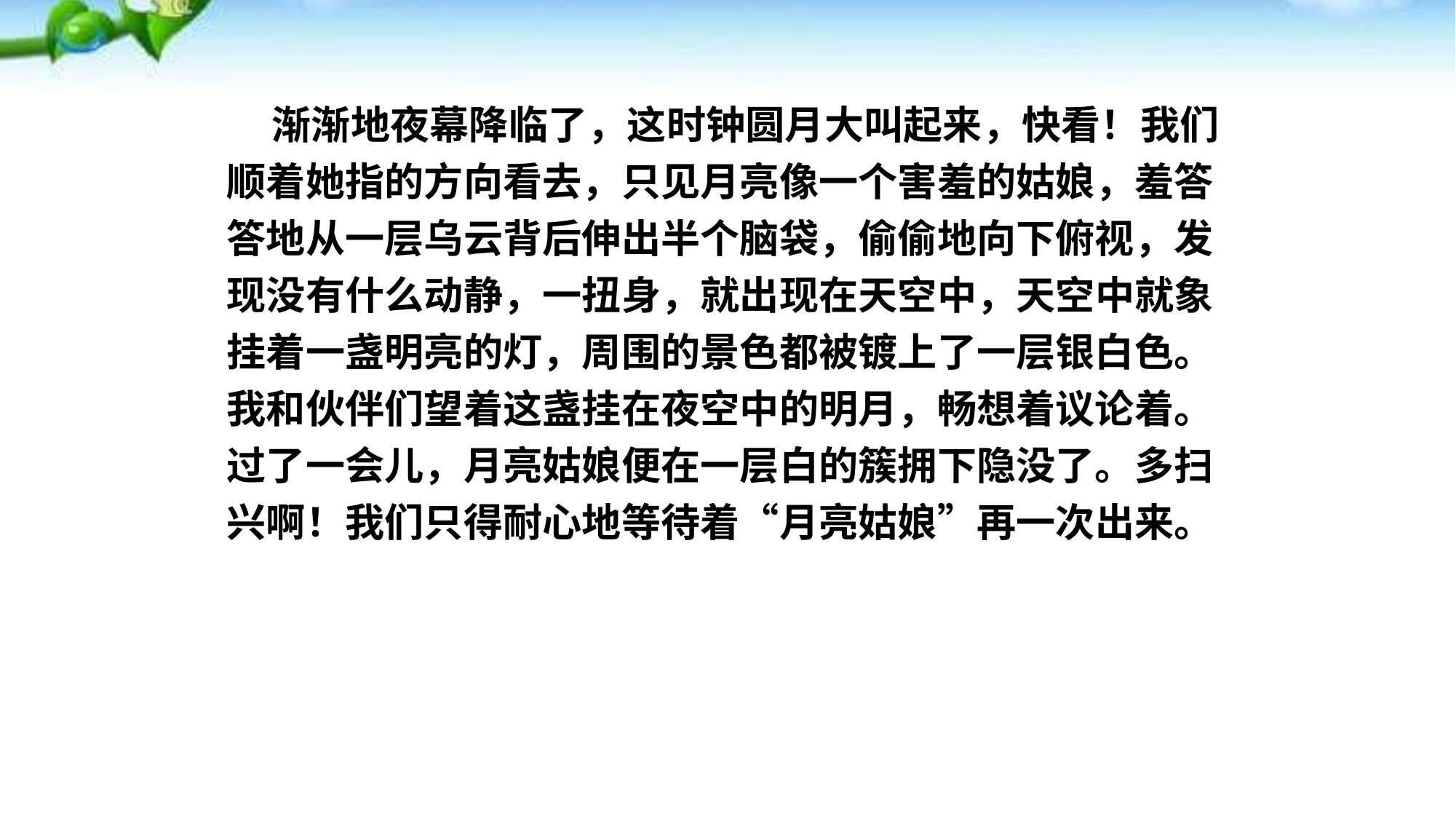

渐渐地夜幕降临了，这时钟圆月大叫起来，快看！我们顺着她指的方向看去，只见月亮像一个害羞的姑娘，羞答答地从一层乌云背后伸出半个脑袋，偷偷地向下俯视，发现没有什么动静，一扭身，就出现在天空中，天空中就象挂着一盏明亮的灯，周围的景色都被镀上了一层银白色。我和伙伴们望着这盏挂在夜空中的明月，畅想着议论着。过了一会儿，月亮姑娘便在一层白的簇拥下隐没了。多扫兴啊！我们只得耐心地等待着“月亮姑娘”再一次出来。